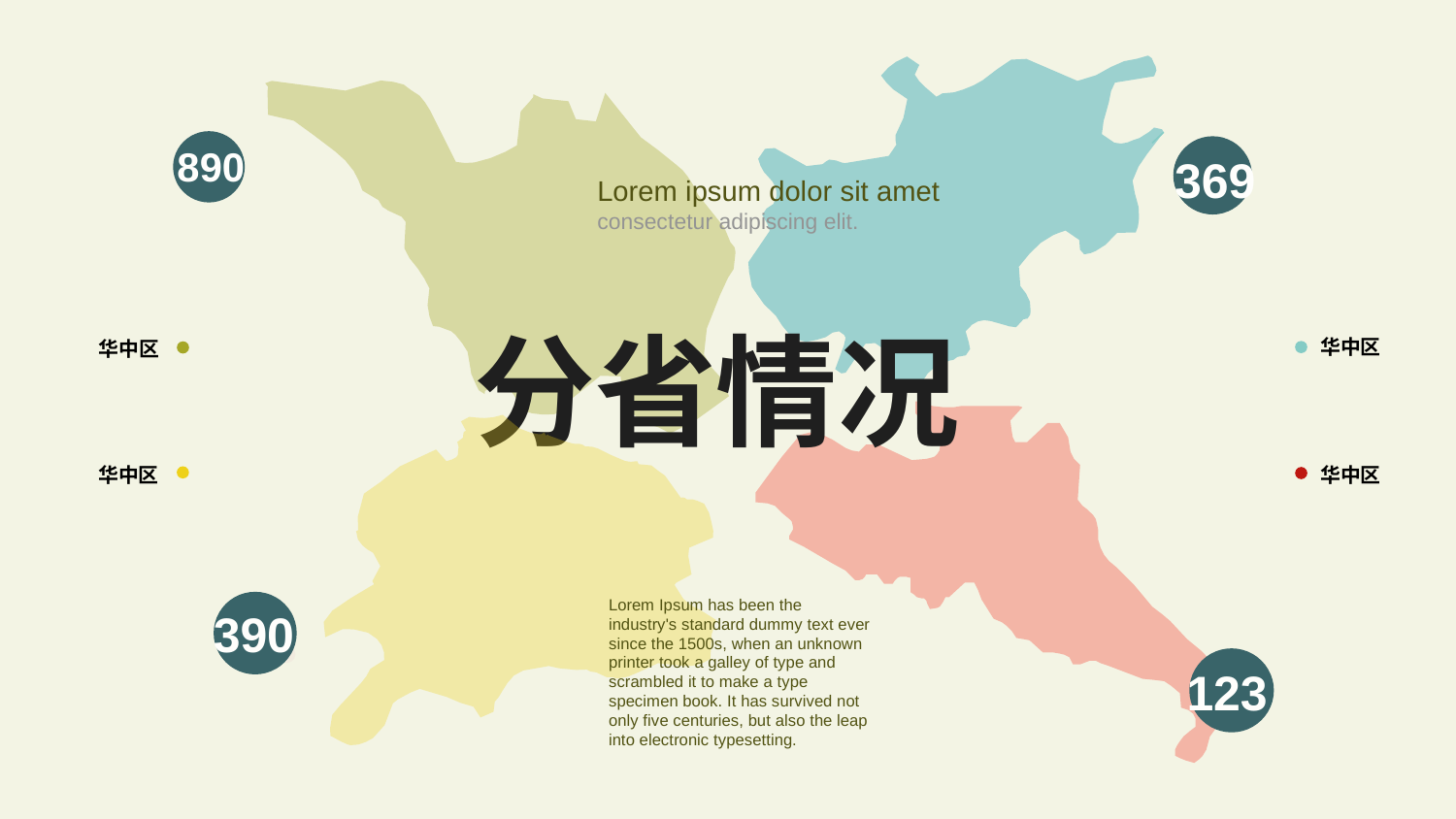

890

369
Lorem ipsum dolor sit amet consectetur adipiscing elit.
分省情况
华中区

华中区

华中区

华中区

Lorem Ipsum has been the industry's standard dummy text ever since the 1500s, when an unknown printer took a galley of type and scrambled it to make a type specimen book. It has survived not only five centuries, but also the leap into electronic typesetting.

390

123